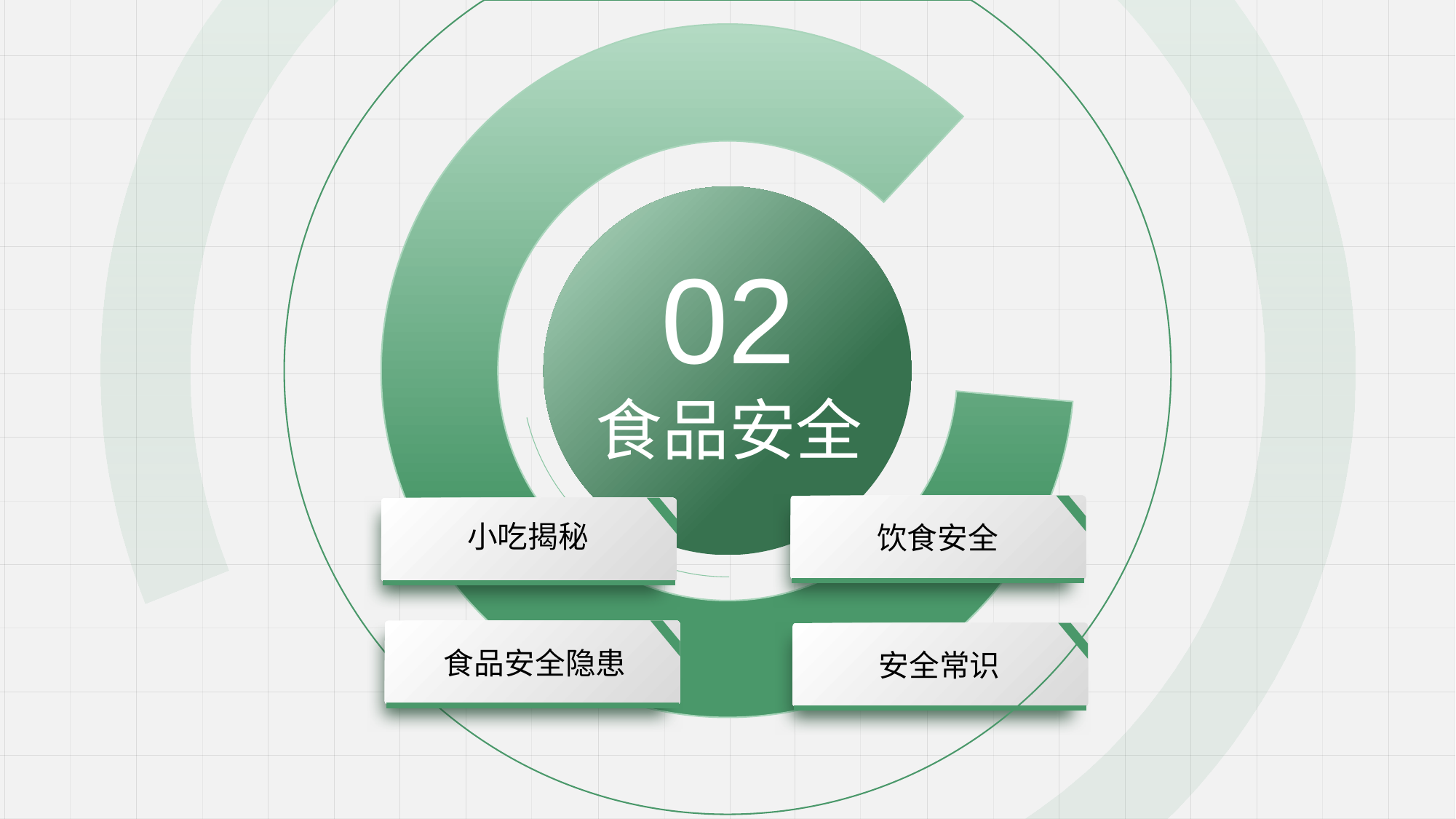

02
食品安全
食品卫生安全

小吃揭秘
饮食安全

食品安全隐患
安全常识